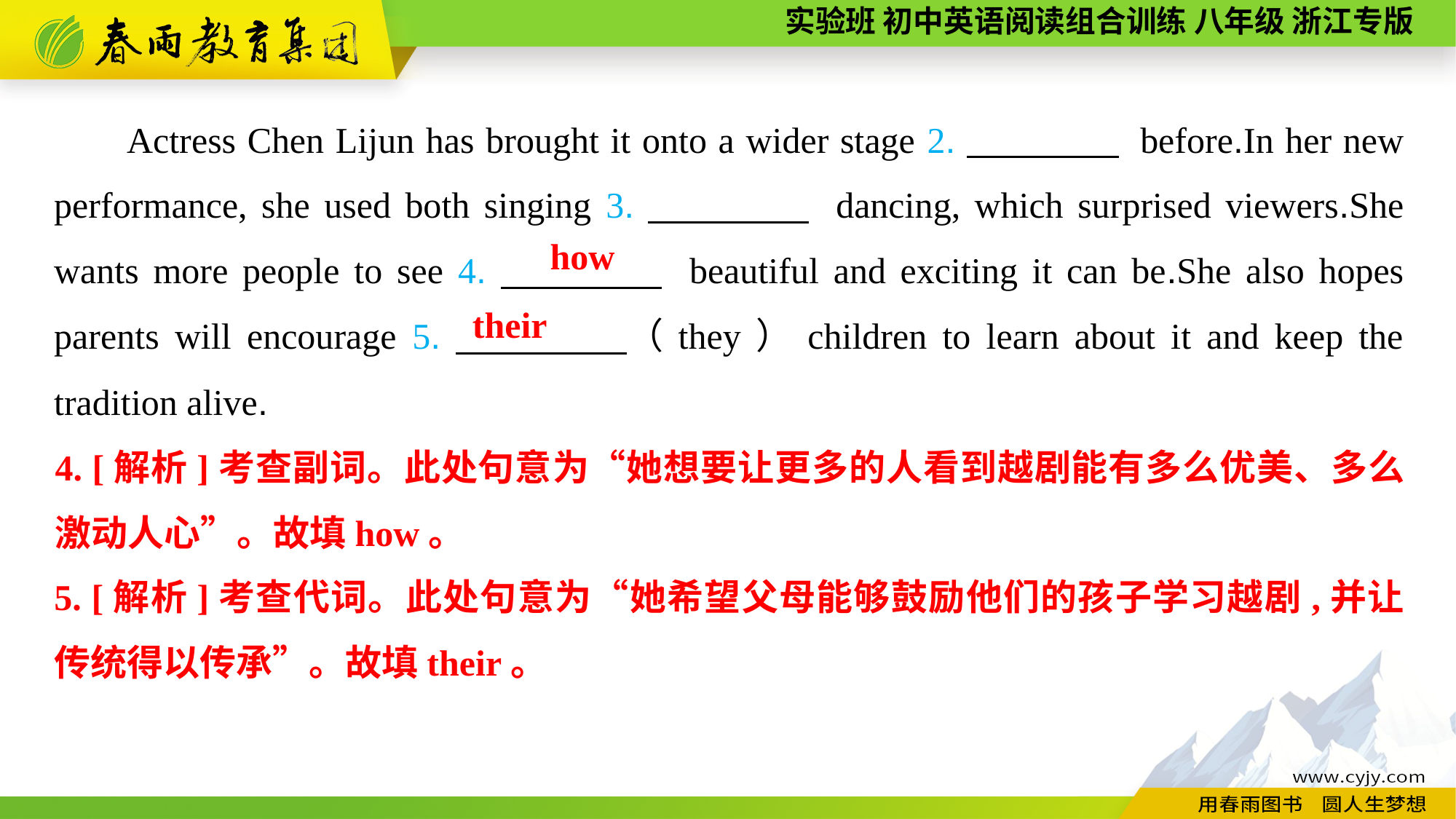

Actress Chen Lijun has brought it onto a wider stage 2.　　　　 before.In her new performance, she used both singing 3.　　　　 dancing, which surprised viewers.She wants more people to see 4.　　　　 beautiful and exciting it can be.She also hopes parents will encourage 5.　　　　（they）children to learn about it and keep the tradition alive.
how
their
4. [解析]考查副词。此处句意为“她想要让更多的人看到越剧能有多么优美、多么激动人心”。故填how。
5. [解析]考查代词。此处句意为“她希望父母能够鼓励他们的孩子学习越剧,并让传统得以传承”。故填their。